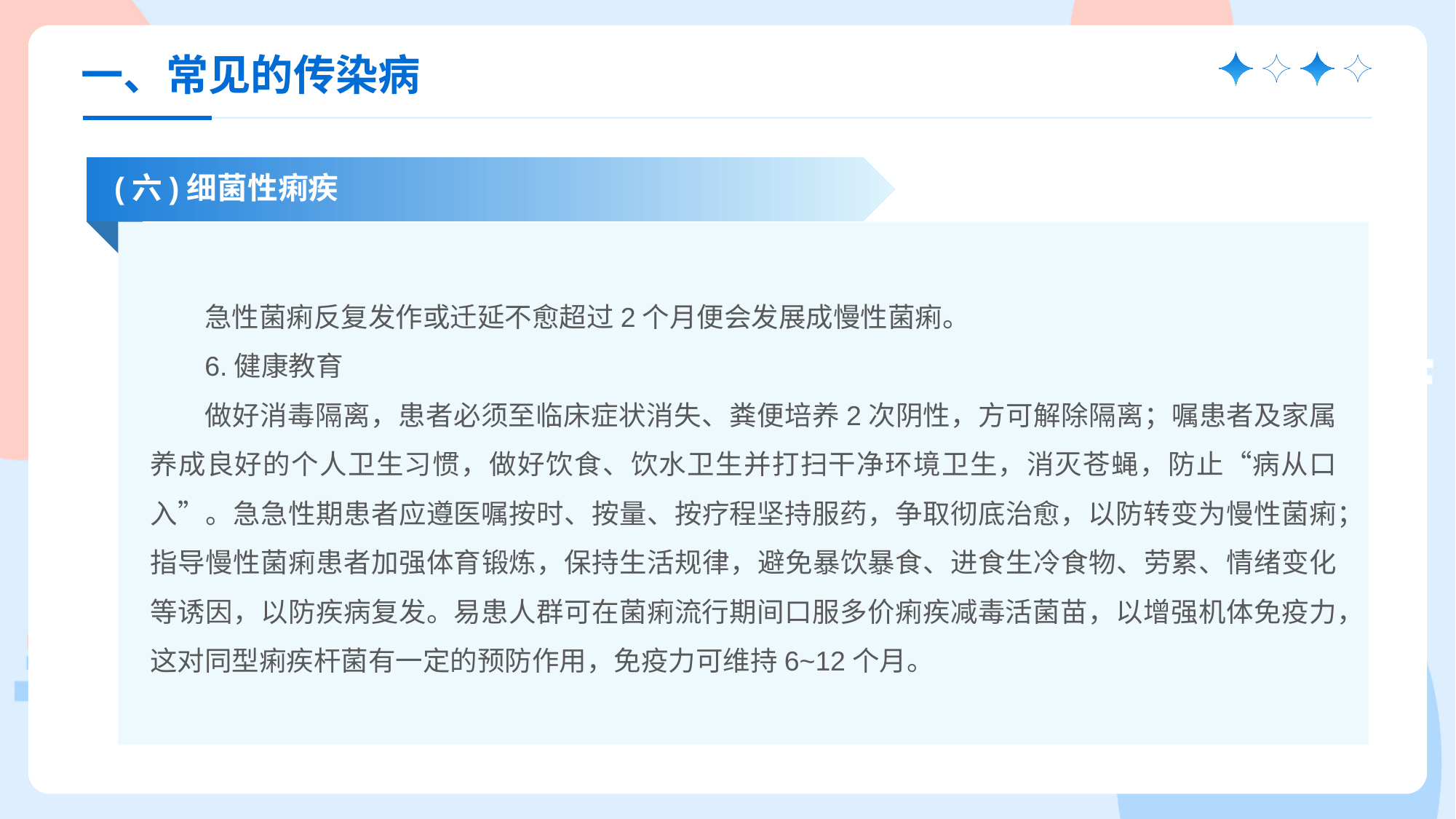

一、常见的传染病
(六)细菌性痢疾

急性菌痢反复发作或迁延不愈超过2个月便会发展成慢性菌痢。
6.健康教育
做好消毒隔离，患者必须至临床症状消失、粪便培养2次阴性，方可解除隔离；嘱患者及家属养成良好的个人卫生习惯，做好饮食、饮水卫生并打扫干净环境卫生，消灭苍蝇，防止“病从口入”。急急性期患者应遵医嘱按时、按量、按疗程坚持服药，争取彻底治愈，以防转变为慢性菌痢；指导慢性菌痢患者加强体育锻炼，保持生活规律，避免暴饮暴食、进食生冷食物、劳累、情绪变化等诱因，以防疾病复发。易患人群可在菌痢流行期间口服多价痢疾减毒活菌苗，以增强机体免疫力，这对同型痢疾杆菌有一定的预防作用，免疫力可维持6~12个月。